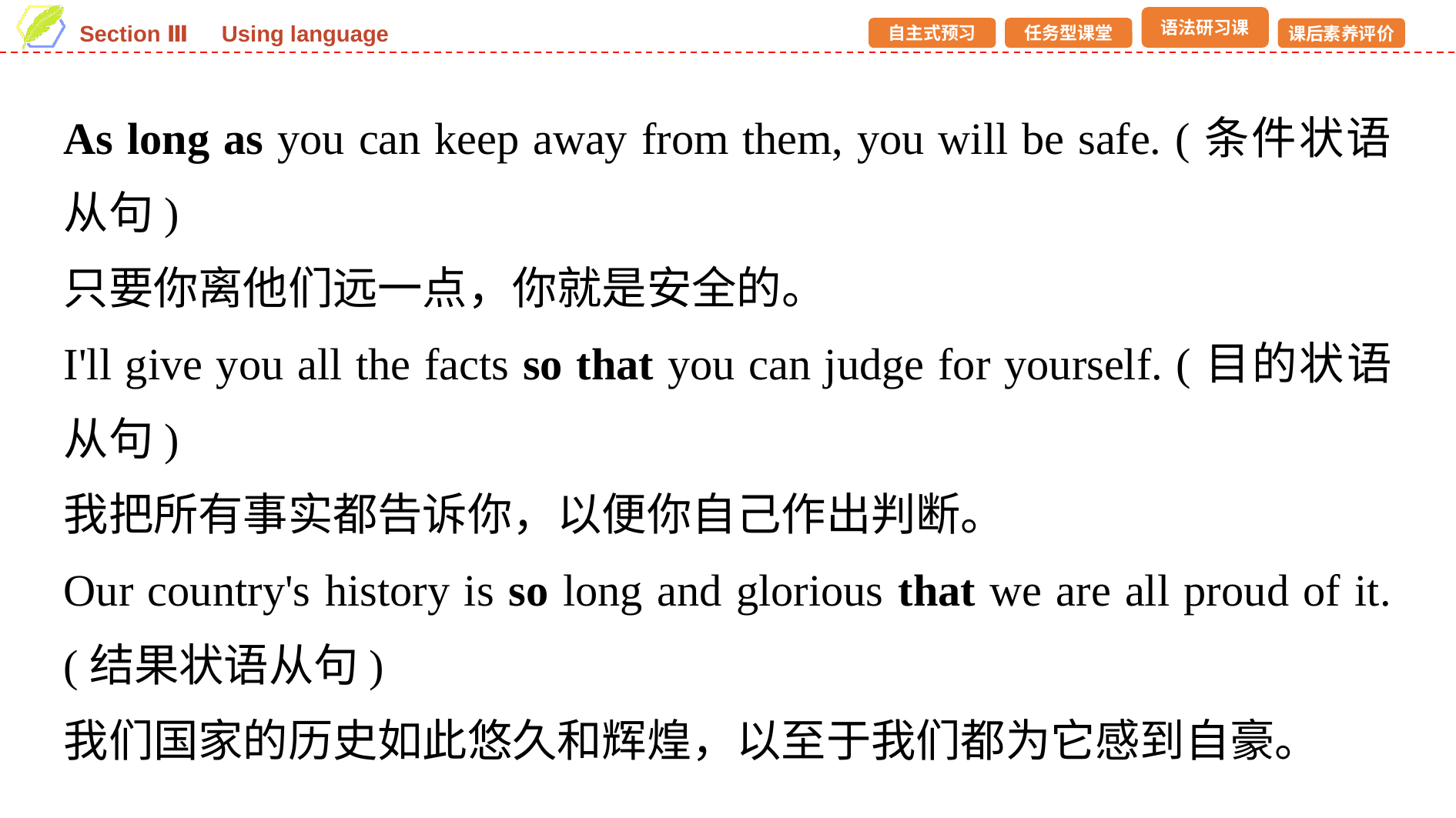

As long as you can keep away from them, you will be safe. (条件状语从句)
只要你离他们远一点，你就是安全的。
I'll give you all the facts so that you can judge for yourself. (目的状语从句)
我把所有事实都告诉你，以便你自己作出判断。
Our country's history is so long and glorious that we are all proud of it. (结果状语从句)
我们国家的历史如此悠久和辉煌，以至于我们都为它感到自豪。